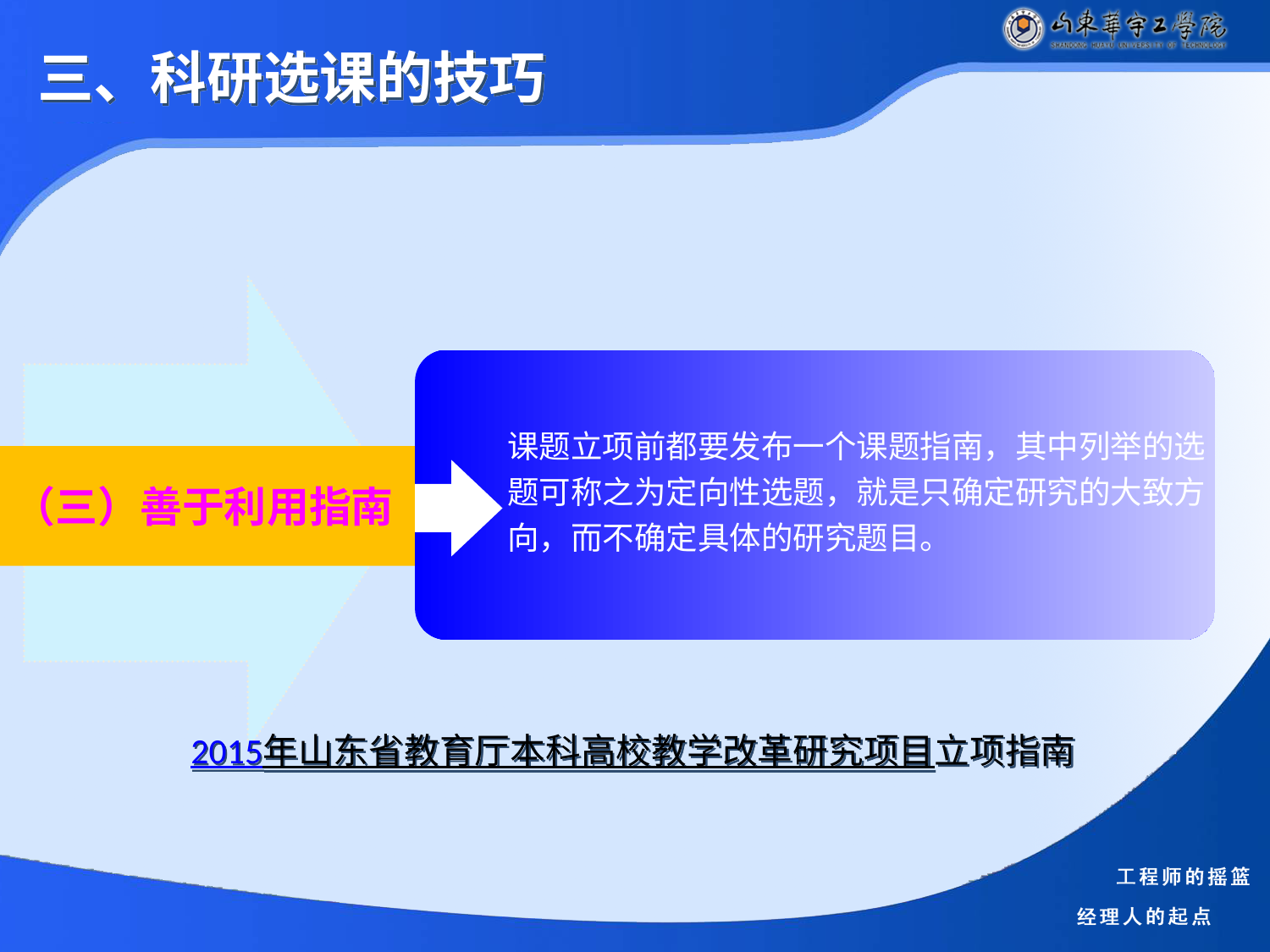

三、科研选课的技巧

课题立项前都要发布一个课题指南，其中列举的选题可称之为定向性选题，就是只确定研究的大致方向，而不确定具体的研究题目。
（三）善于利用指南

2015年山东省教育厅本科高校教学改革研究项目立项指南